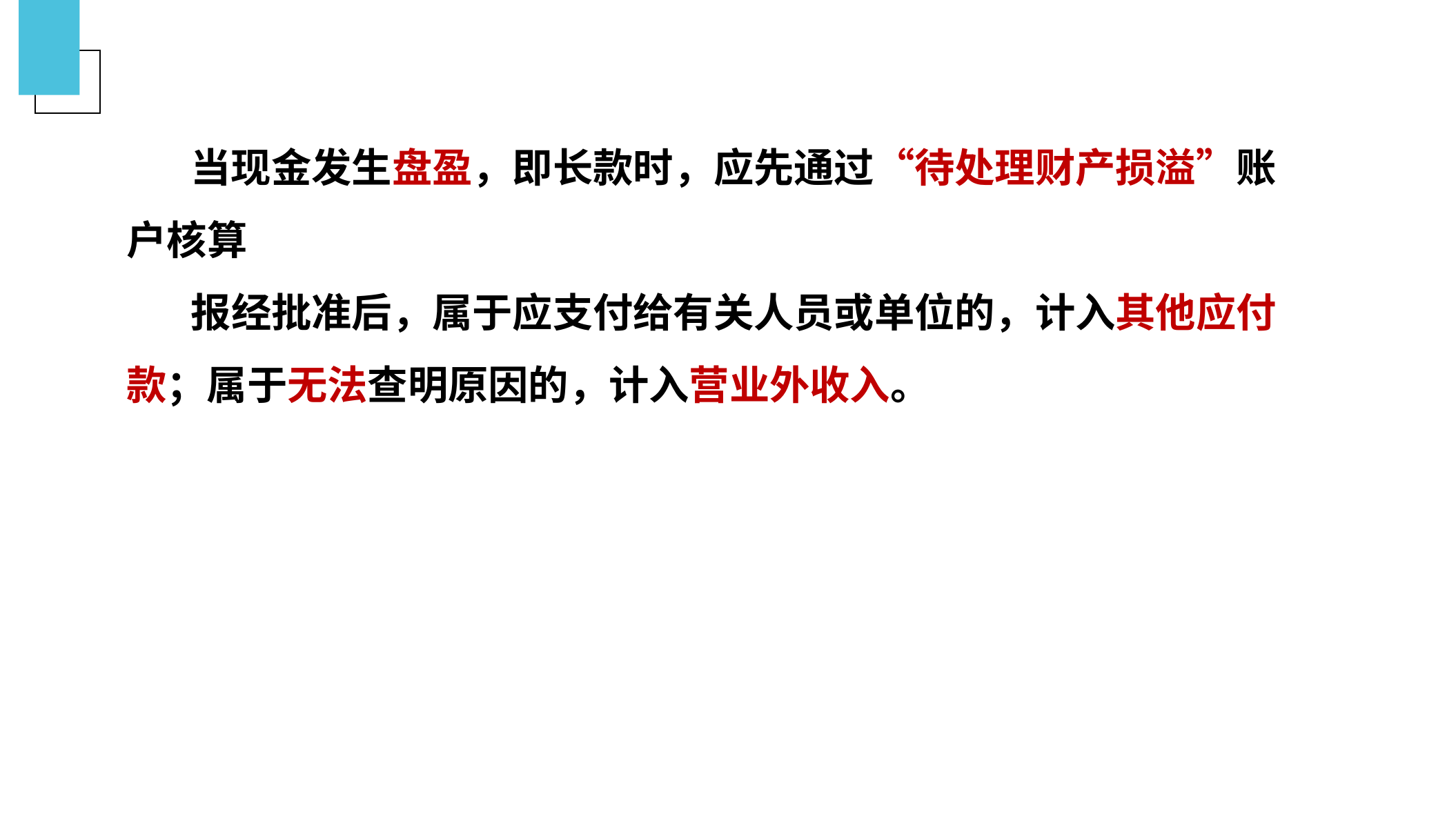

当现金发生盘盈，即长款时，应先通过“待处理财产损溢”账户核算
      报经批准后，属于应支付给有关人员或单位的，计入其他应付款；属于无法查明原因的，计入营业外收入。